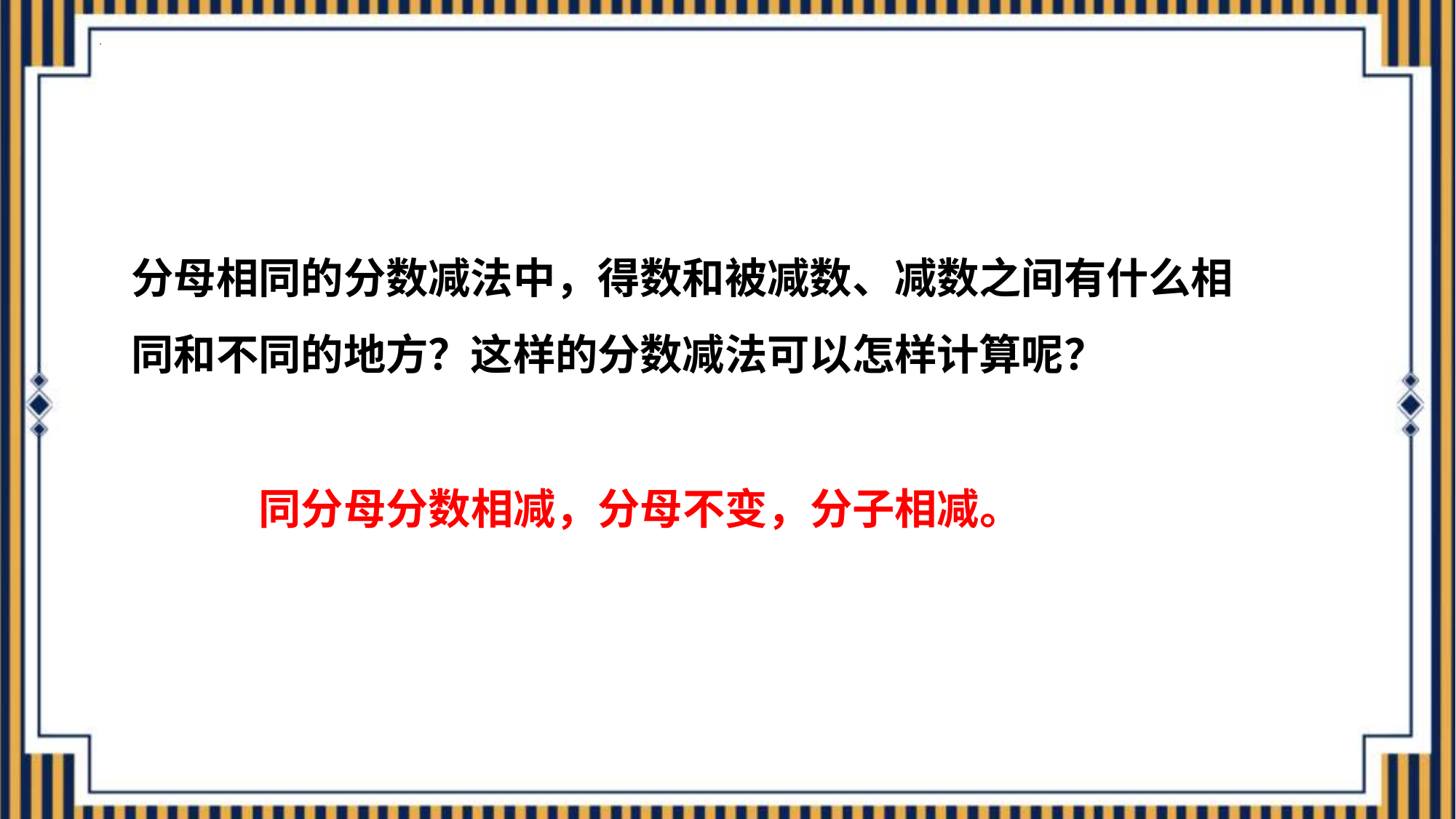

分母相同的分数减法中，得数和被减数、减数之间有什么相同和不同的地方？这样的分数减法可以怎样计算呢？
同分母分数相减，分母不变，分子相减。